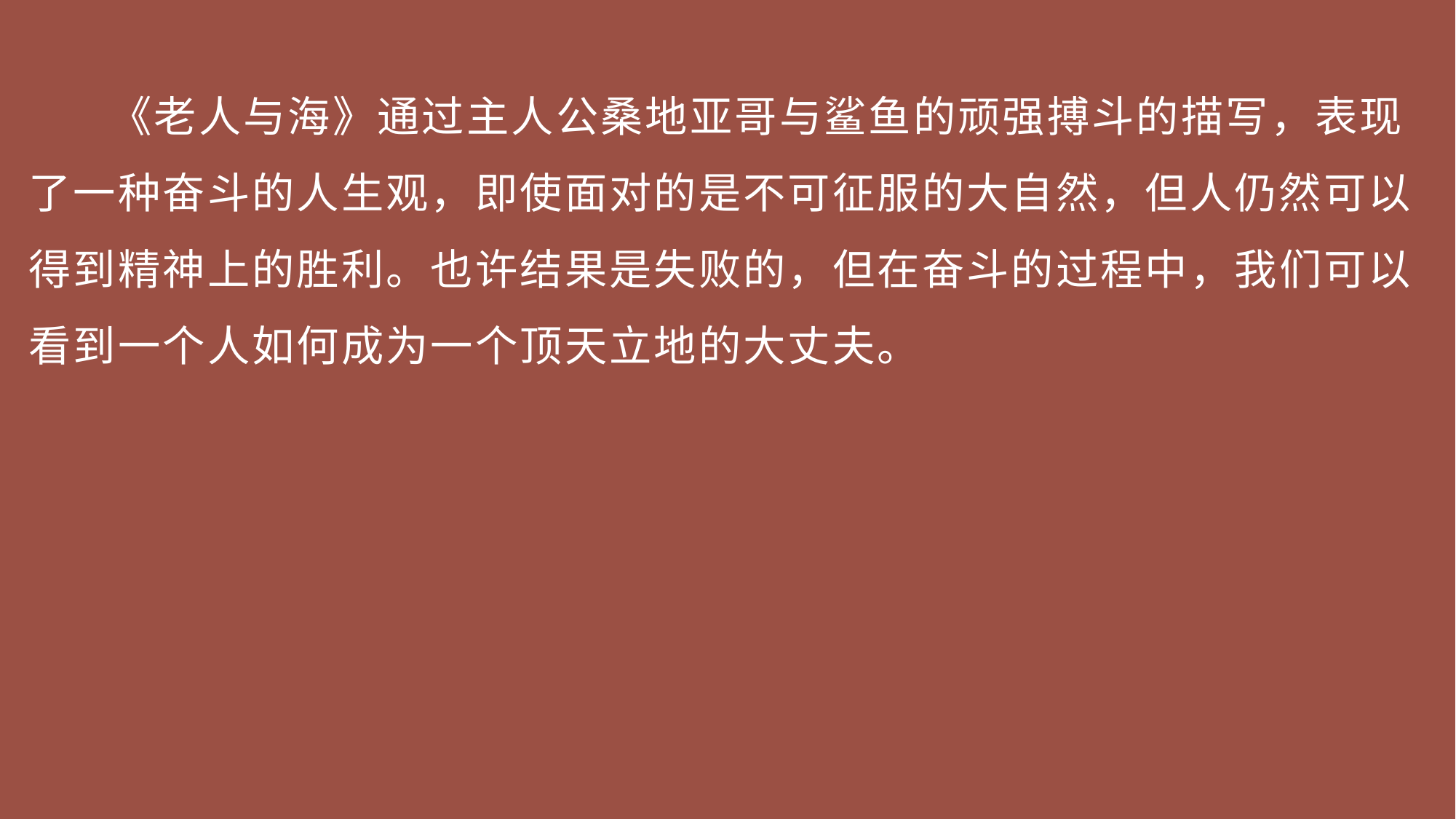

《老人与海》通过主人公桑地亚哥与鲨鱼的顽强搏斗的描写，表现了一种奋斗的人生观，即使面对的是不可征服的大自然，但人仍然可以得到精神上的胜利。也许结果是失败的，但在奋斗的过程中，我们可以看到一个人如何成为一个顶天立地的大丈夫。